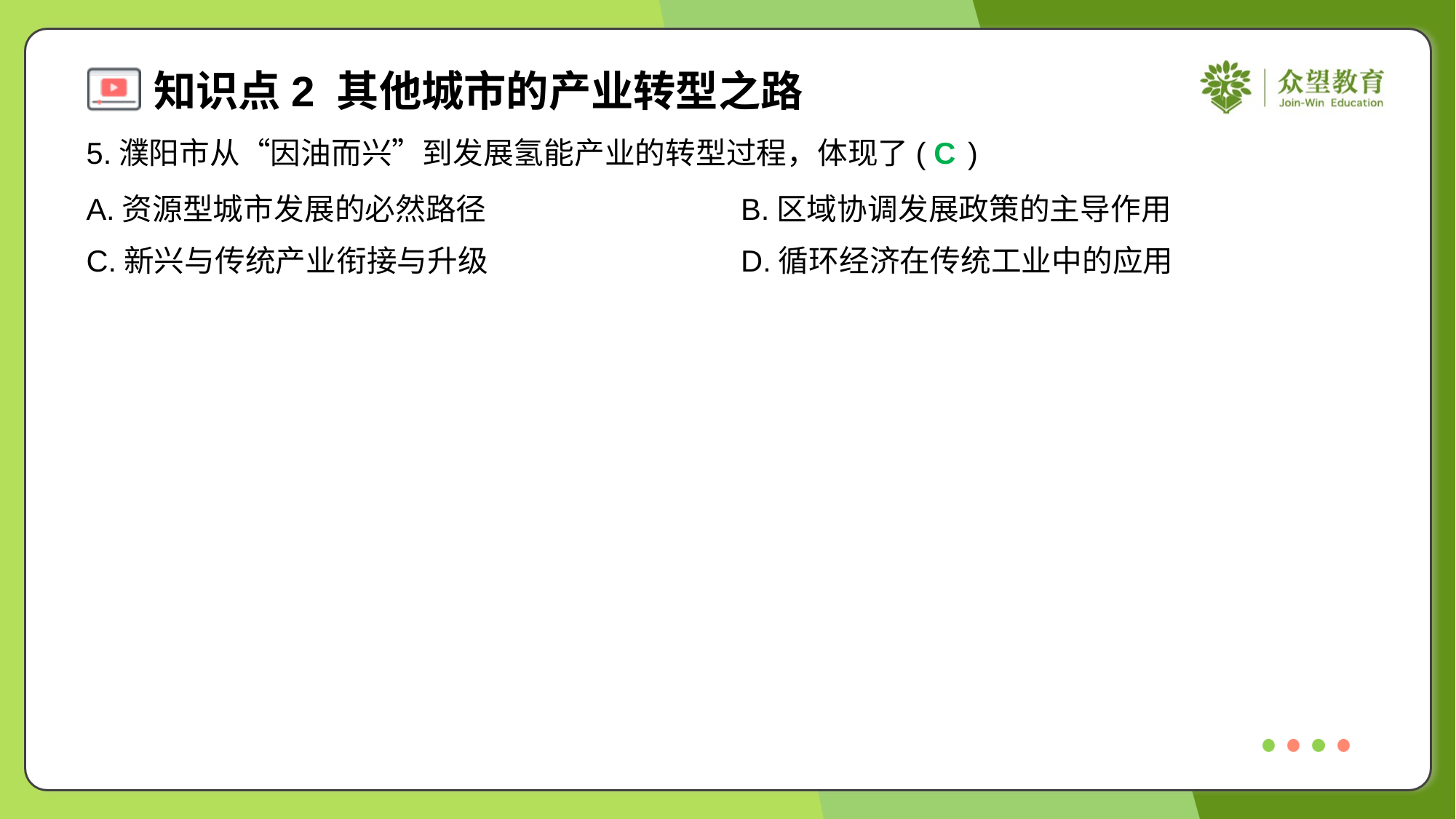

5.濮阳市从“因油而兴”到发展氢能产业的转型过程，体现了(     )
C
A.资源型城市发展的必然路径	B.区域协调发展政策的主导作用
C.新兴与传统产业衔接与升级	D.循环经济在传统工业中的应用